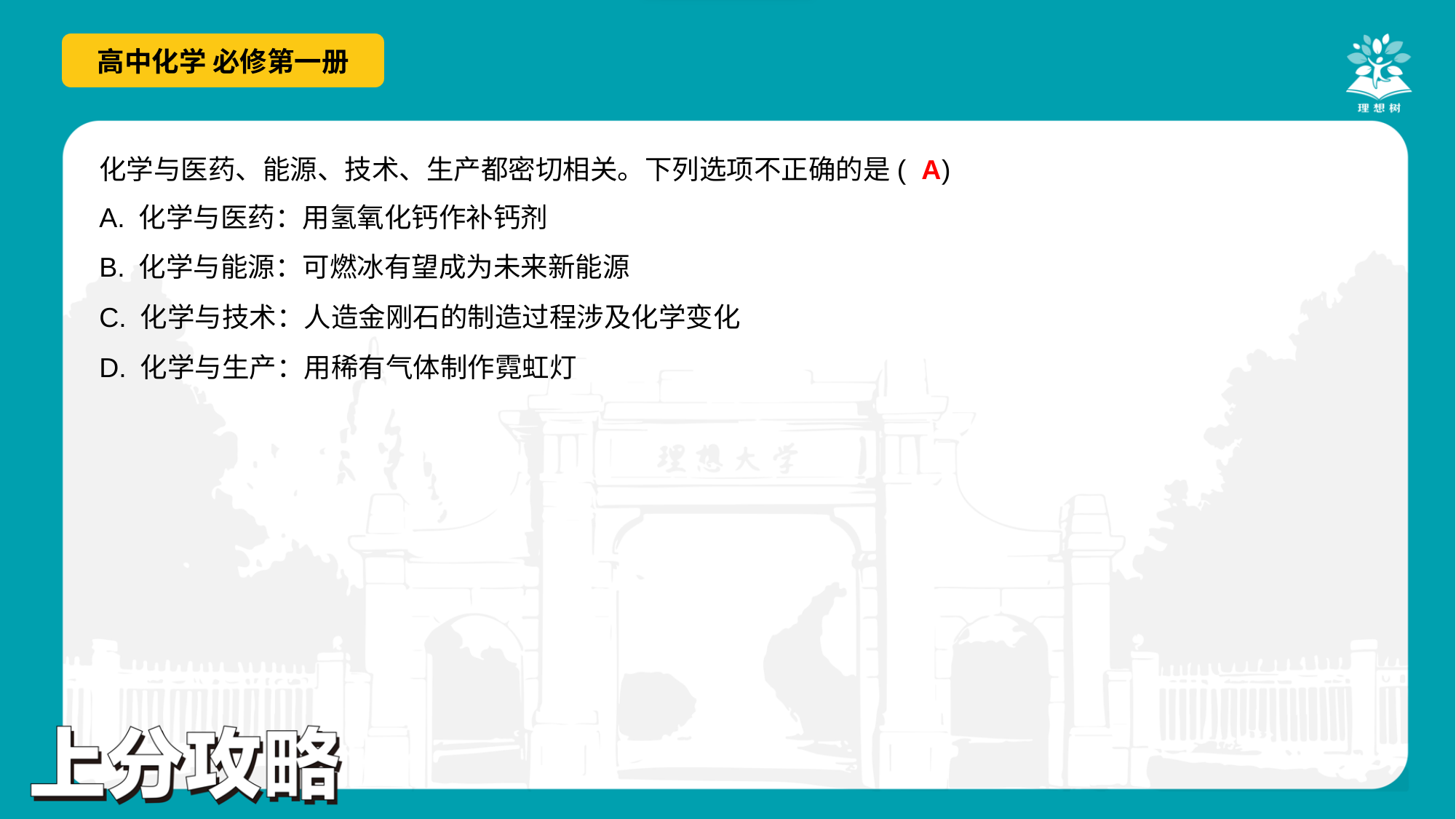

A
化学与医药、能源、技术、生产都密切相关。下列选项不正确的是(     )
A. 化学与医药：用氢氧化钙作补钙剂
B. 化学与能源：可燃冰有望成为未来新能源
C. 化学与技术：人造金刚石的制造过程涉及化学变化
D. 化学与生产：用稀有气体制作霓虹灯